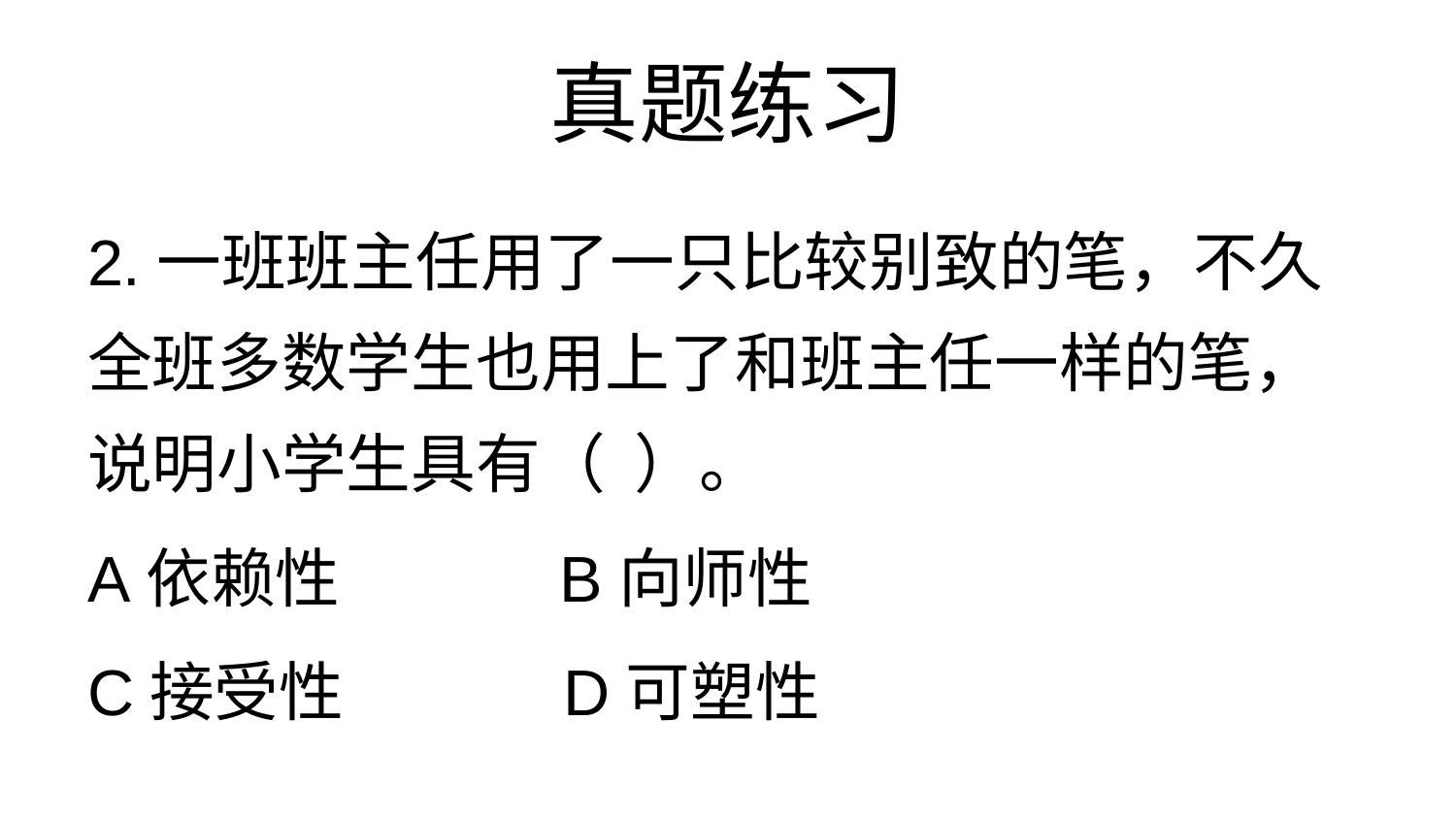

# 真题练习
2.一班班主任用了一只比较别致的笔，不久全班多数学生也用上了和班主任一样的笔，说明小学生具有（  ）。
A依赖性              B向师性
C接受性              D可塑性